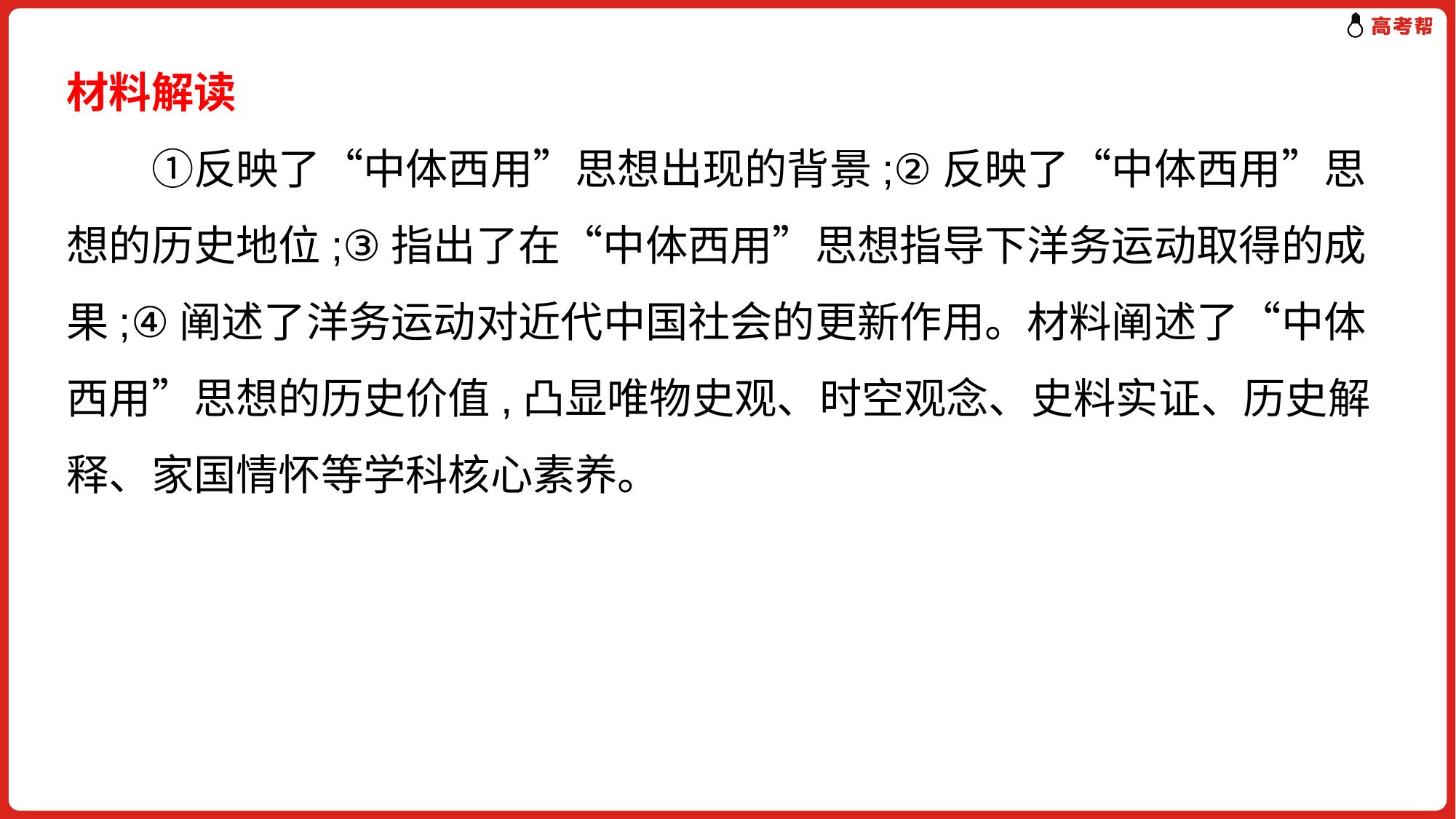

材料解读
　　①反映了“中体西用”思想出现的背景;②反映了“中体西用”思想的历史地位;③指出了在“中体西用”思想指导下洋务运动取得的成果;④阐述了洋务运动对近代中国社会的更新作用。材料阐述了“中体西用”思想的历史价值,凸显唯物史观、时空观念、史料实证、历史解释、家国情怀等学科核心素养。